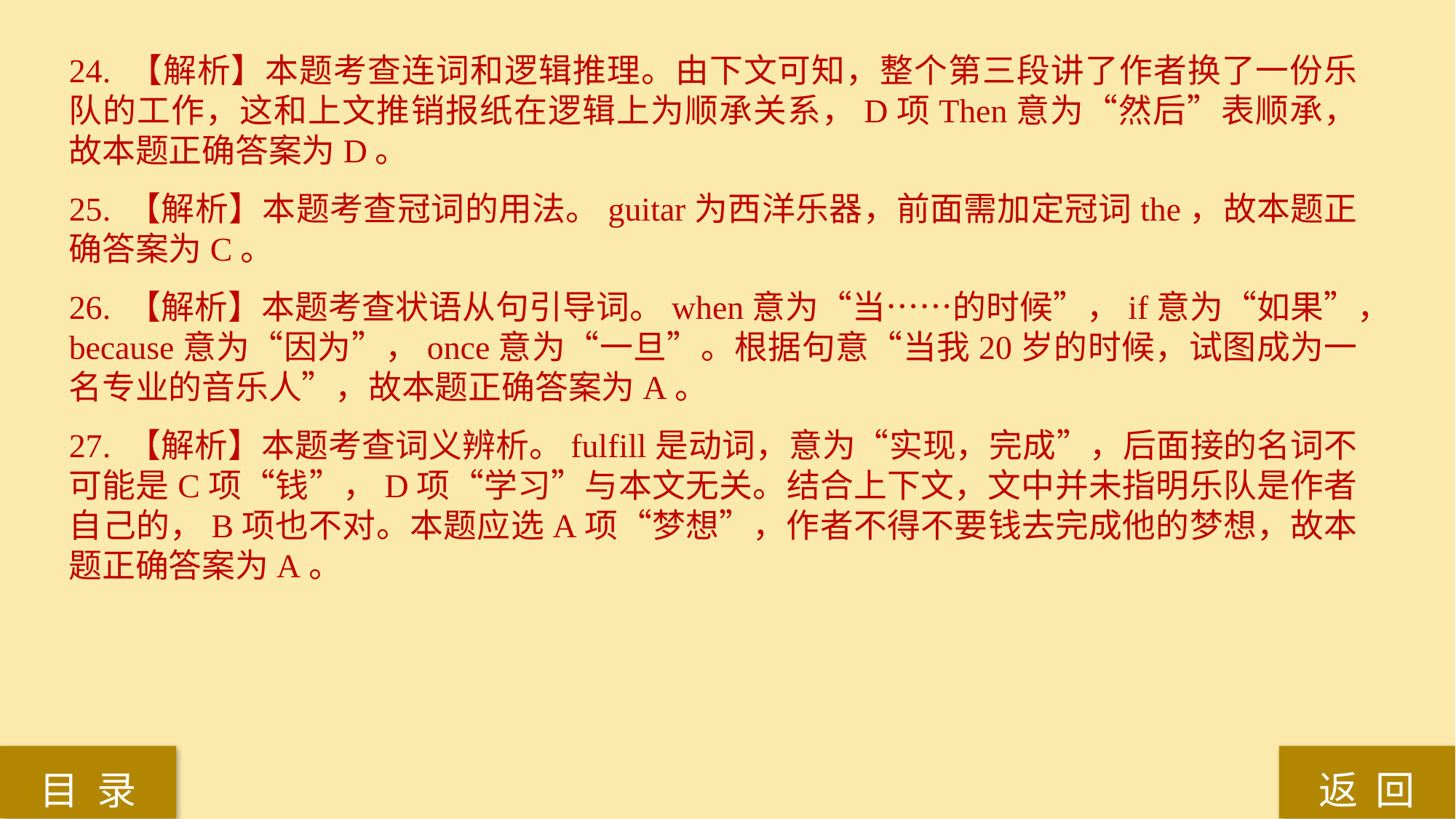

24. 【解析】本题考查连词和逻辑推理。由下文可知，整个第三段讲了作者换了一份乐队的工作，这和上文推销报纸在逻辑上为顺承关系，D项Then意为“然后”表顺承，故本题正确答案为D。
25. 【解析】本题考查冠词的用法。guitar为西洋乐器，前面需加定冠词the，故本题正确答案为C。
26. 【解析】本题考查状语从句引导词。when意为“当……的时候”，if意为“如果”，because意为“因为”，once意为“一旦”。根据句意“当我20岁的时候，试图成为一名专业的音乐人”，故本题正确答案为A。
27. 【解析】本题考查词义辨析。fulfill是动词，意为“实现，完成”，后面接的名词不可能是C项“钱”，D项“学习”与本文无关。结合上下文，文中并未指明乐队是作者自己的，B项也不对。本题应选A项“梦想”，作者不得不要钱去完成他的梦想，故本题正确答案为A。
返  回